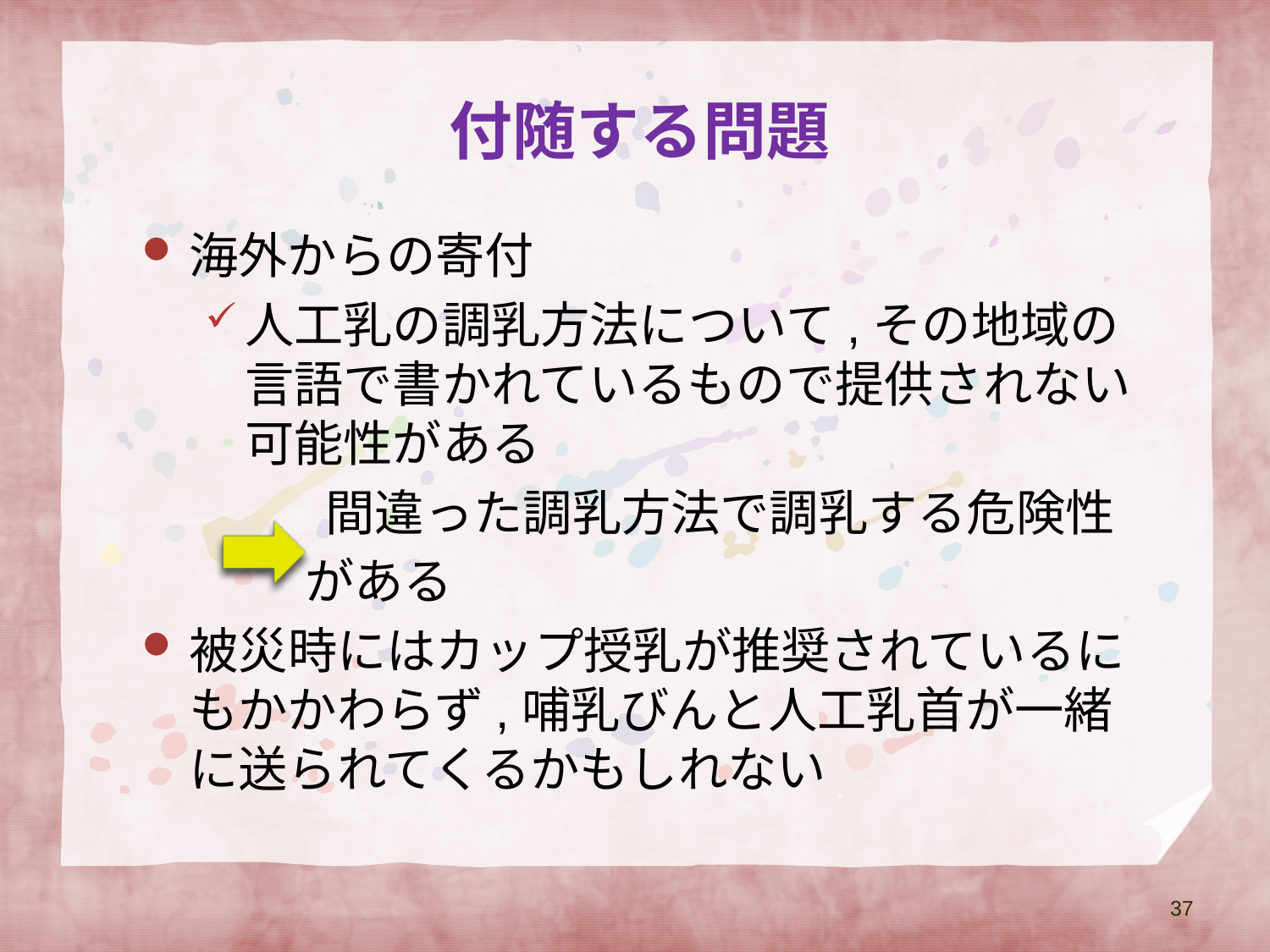

# 付随する問題
海外からの寄付
人工乳の調乳方法について,その地域の言語で書かれているもので提供されない可能性がある
　　  間違った調乳方法で調乳する危険性
        がある
被災時にはカップ授乳が推奨されているにもかかわらず,哺乳びんと人工乳首が一緒に送られてくるかもしれない

37